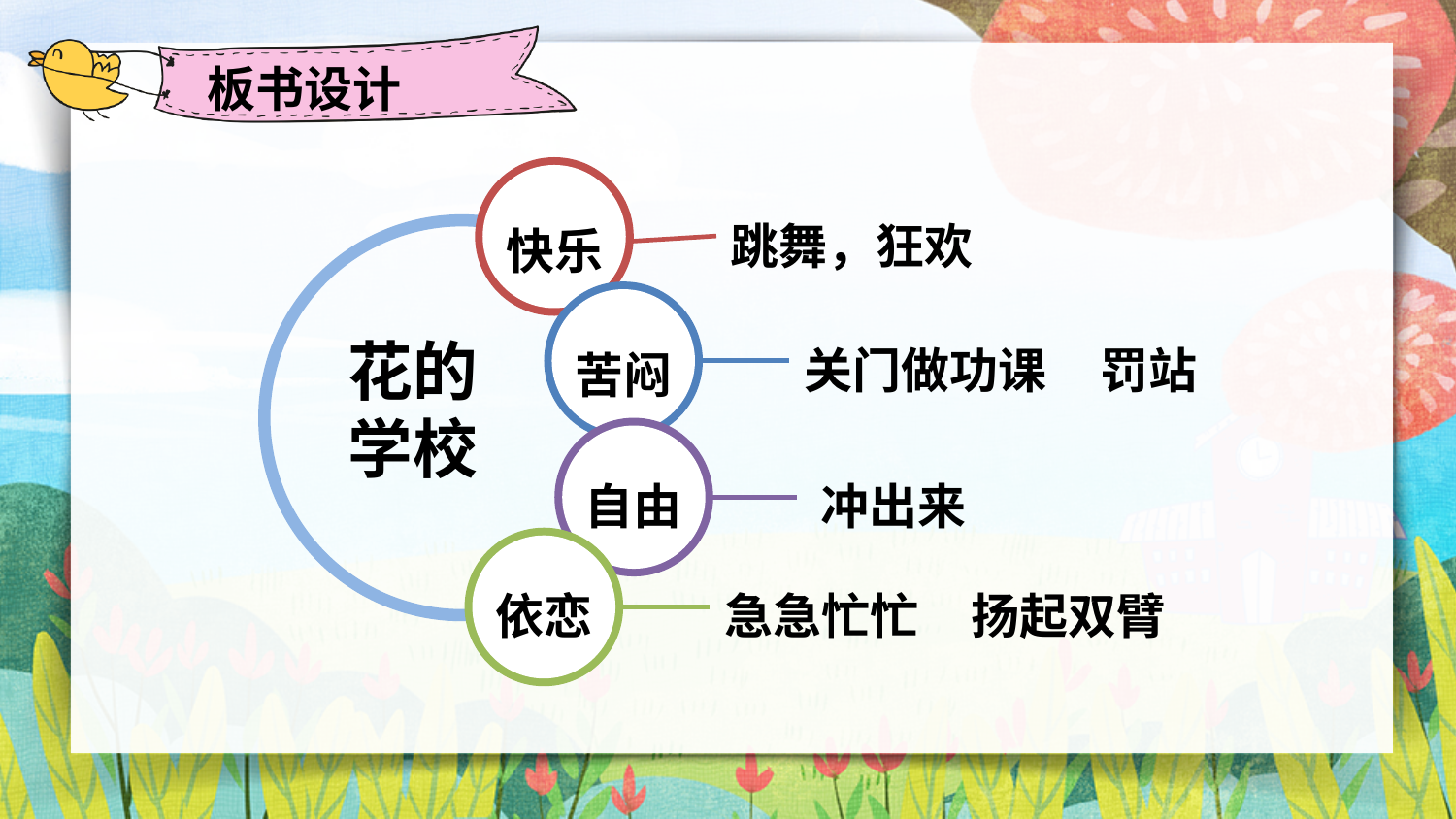

板书设计

跳舞，狂欢
快乐

关门做功课
罚站
苦闷
花的
学校

冲出来
自由

依恋
急急忙忙
扬起双臂